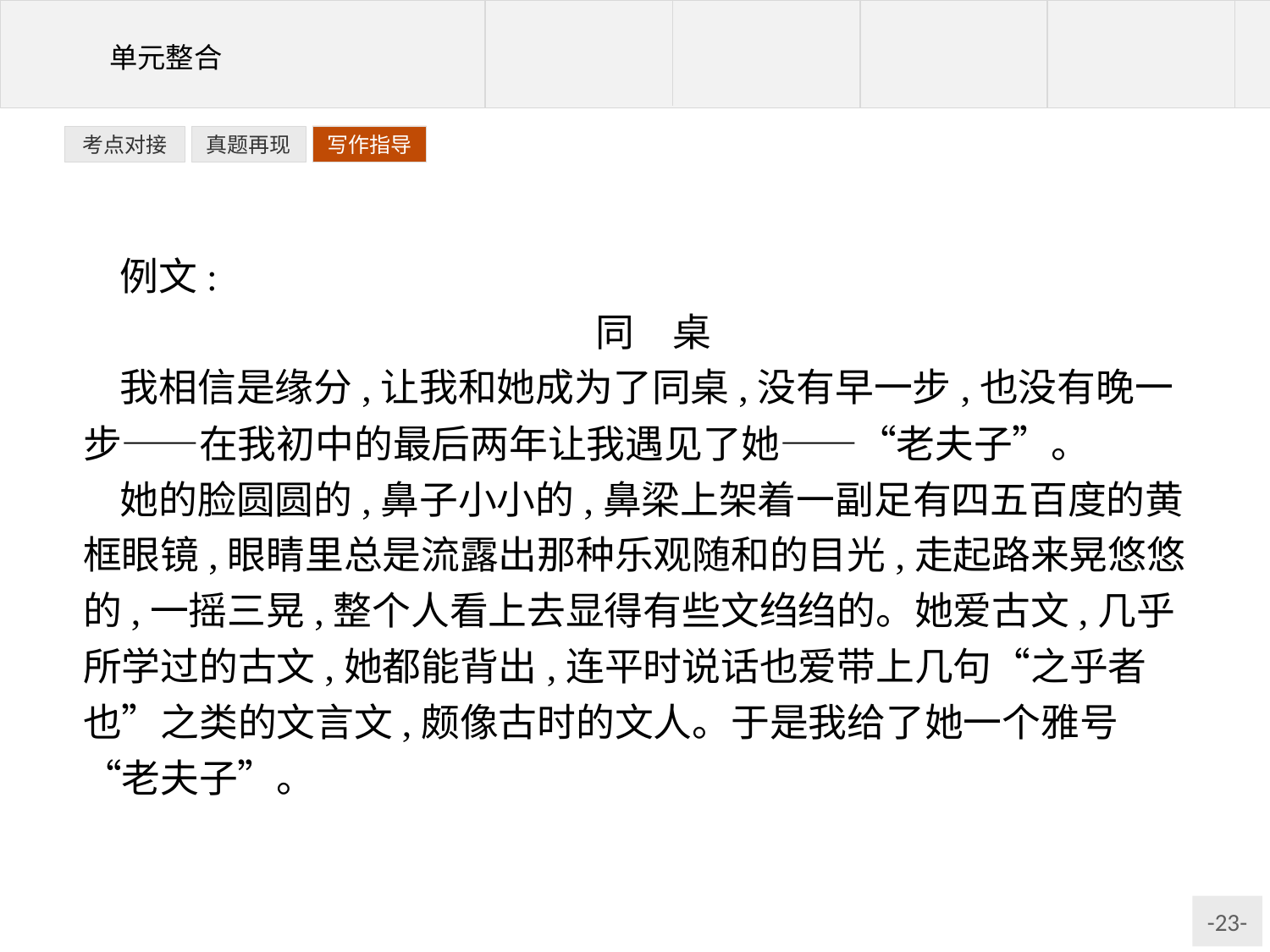

写作指导
考点对接
真题再现
例文:
同　桌
我相信是缘分,让我和她成为了同桌,没有早一步,也没有晚一步——在我初中的最后两年让我遇见了她——“老夫子”。
她的脸圆圆的,鼻子小小的,鼻梁上架着一副足有四五百度的黄框眼镜,眼睛里总是流露出那种乐观随和的目光,走起路来晃悠悠的,一摇三晃,整个人看上去显得有些文绉绉的。她爱古文,几乎所学过的古文,她都能背出,连平时说话也爱带上几句“之乎者也”之类的文言文,颇像古时的文人。于是我给了她一个雅号“老夫子”。